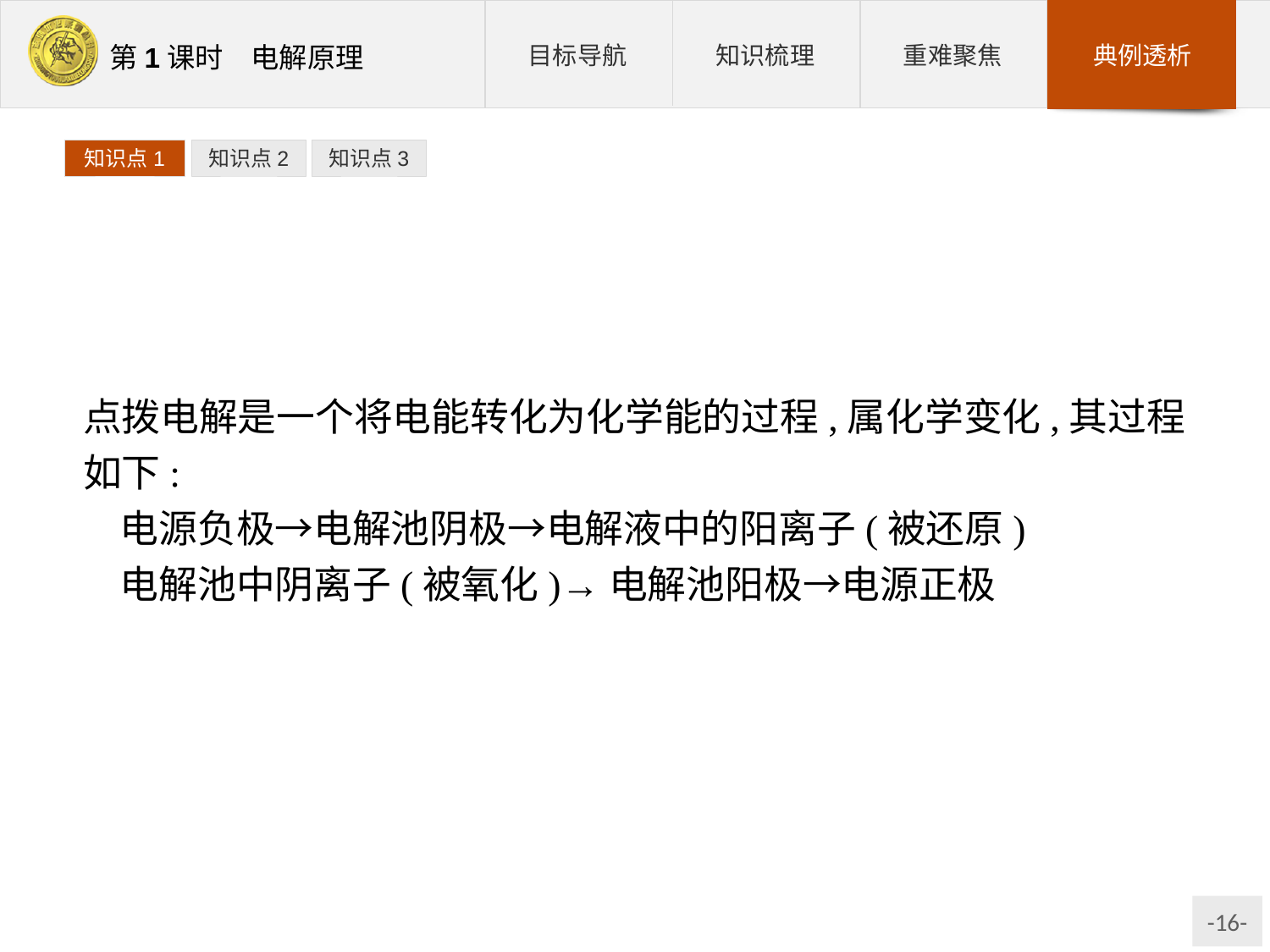

知识点1
知识点2
知识点3
点拨电解是一个将电能转化为化学能的过程,属化学变化,其过程如下:
电源负极→电解池阴极→电解液中的阳离子(被还原)
电解池中阴离子(被氧化)→电解池阳极→电源正极